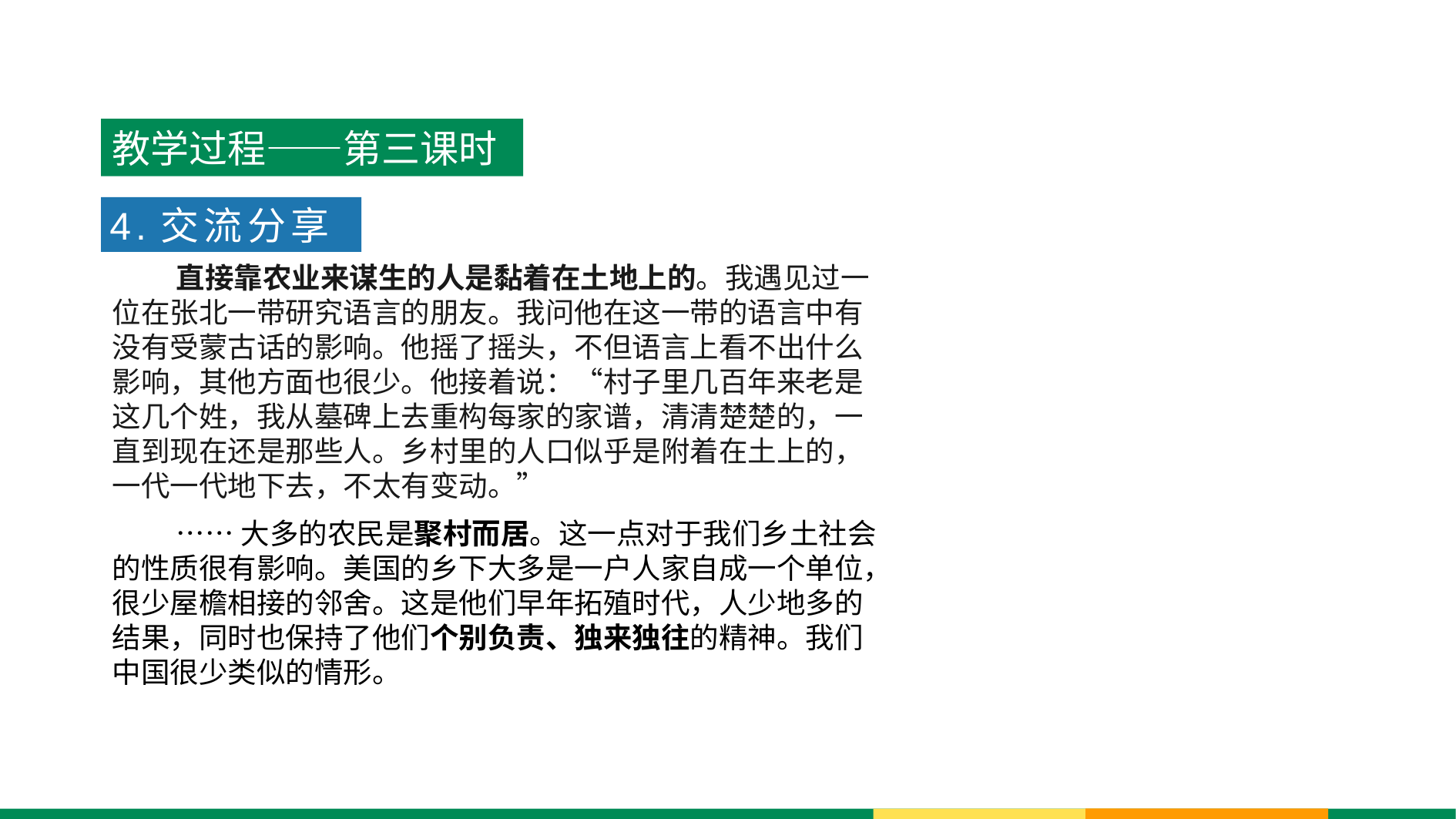

教学过程——第三课时
4.交流分享
直接靠农业来谋生的人是黏着在土地上的。我遇见过一位在张北一带研究语言的朋友。我问他在这一带的语言中有没有受蒙古话的影响。他摇了摇头，不但语言上看不出什么影响，其他方面也很少。他接着说：“村子里几百年来老是这几个姓，我从墓碑上去重构每家的家谱，清清楚楚的，一直到现在还是那些人。乡村里的人口似乎是附着在土上的，一代一代地下去，不太有变动。”
……大多的农民是聚村而居。这一点对于我们乡土社会的性质很有影响。美国的乡下大多是一户人家自成一个单位，很少屋檐相接的邻舍。这是他们早年拓殖时代，人少地多的结果，同时也保持了他们个别负责、独来独往的精神。我们中国很少类似的情形。